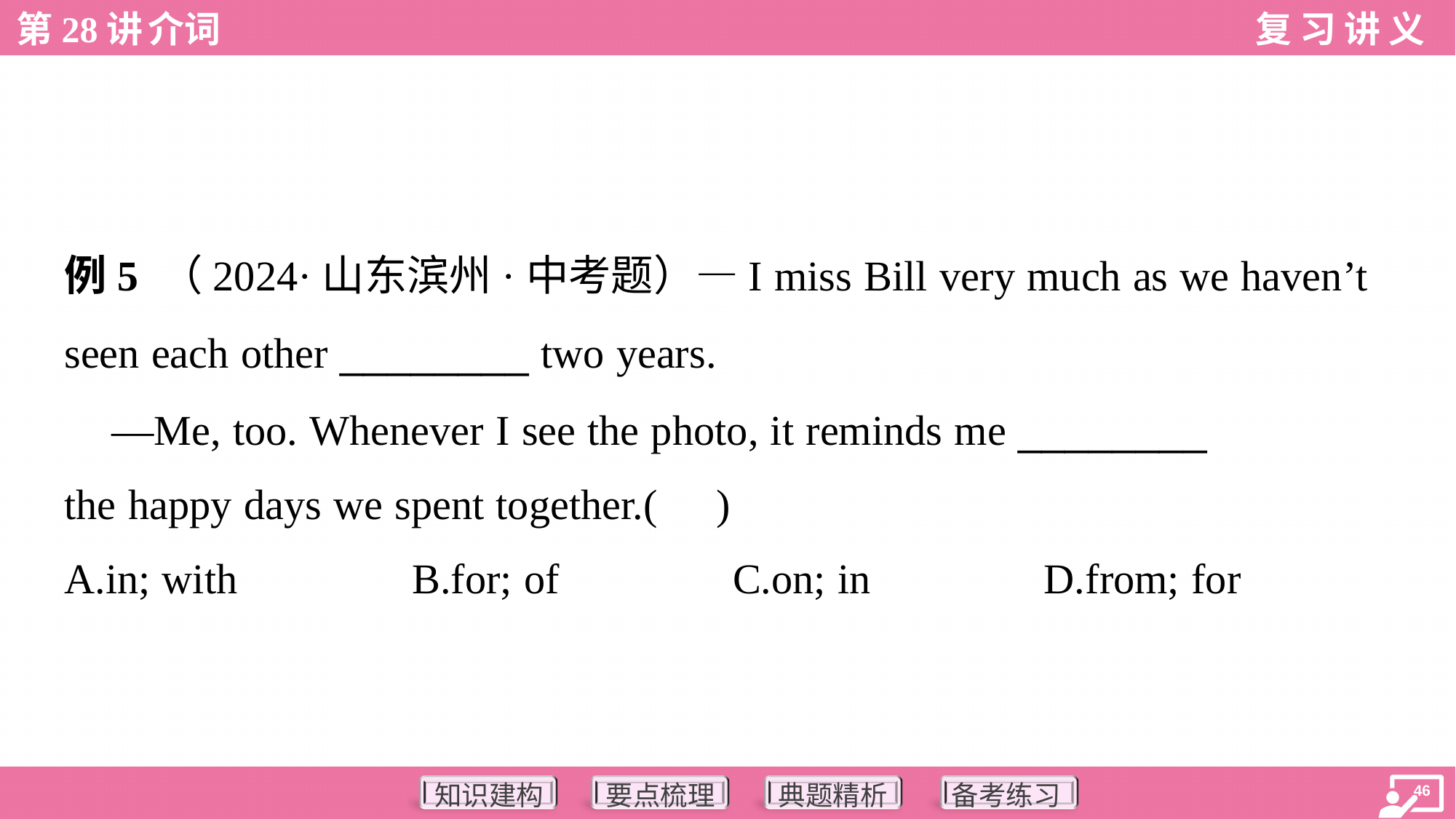

例5 （2024·山东滨州·中考题）—I miss Bill very much as we haven’t
seen each other ________ two years.
    —Me, too. Whenever I see the photo, it reminds me ________
the happy days we spent together.(     )
A.in; with	B.for; of	C.on; in	D.from; for